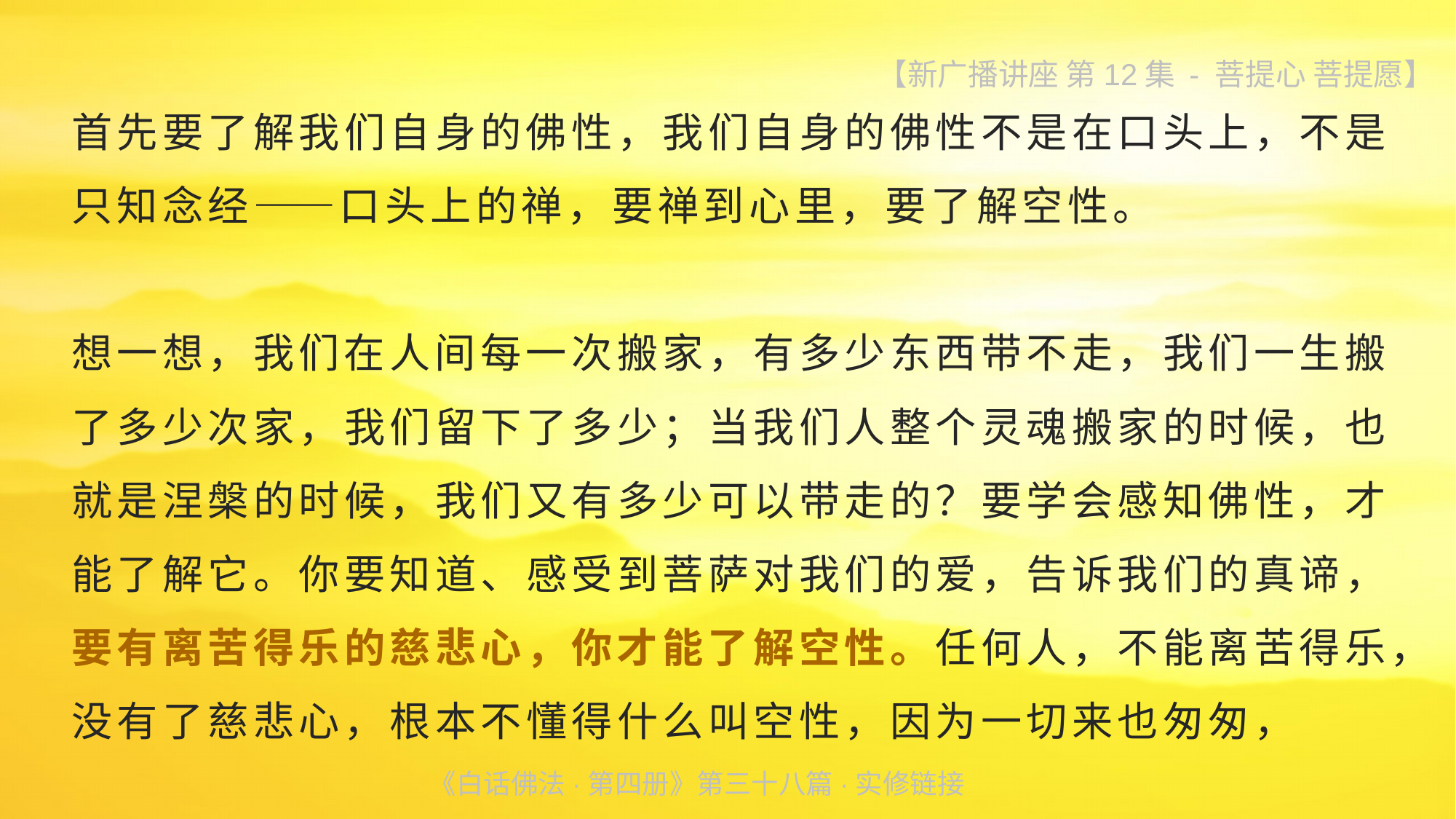

【新广播讲座 第12集 - 菩提心 菩提愿】
首先要了解我们自身的佛性，我们自身的佛性不是在口头上，不是只知念经——口头上的禅，要禅到心里，要了解空性。

想一想，我们在人间每一次搬家，有多少东西带不走，我们一生搬了多少次家，我们留下了多少；当我们人整个灵魂搬家的时候，也就是涅槃的时候，我们又有多少可以带走的？要学会感知佛性，才能了解它。你要知道、感受到菩萨对我们的爱，告诉我们的真谛，要有离苦得乐的慈悲心，你才能了解空性。任何人，不能离苦得乐，没有了慈悲心，根本不懂得什么叫空性，因为一切来也匆匆，
《白话佛法·第四册》第三十八篇·实修链接